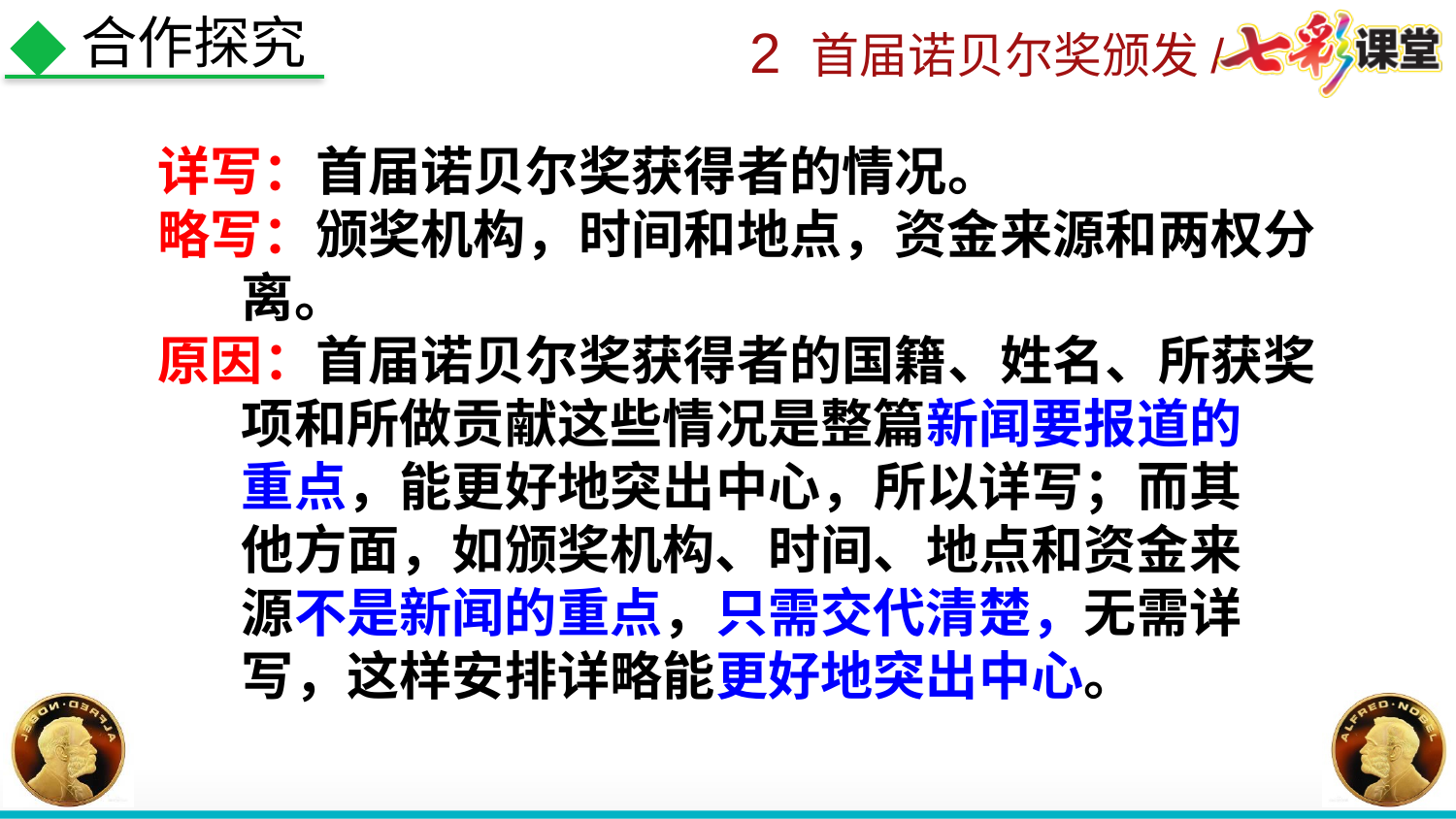

合作探究

详写：首届诺贝尔奖获得者的情况。
略写：颁奖机构，时间和地点，资金来源和两权分
      离。
原因：首届诺贝尔奖获得者的国籍、姓名、所获奖
      项和所做贡献这些情况是整篇新闻要报道的
      重点，能更好地突出中心，所以详写；而其
      他方面，如颁奖机构、时间、地点和资金来
      源不是新闻的重点，只需交代清楚，无需详
      写，这样安排详略能更好地突出中心。